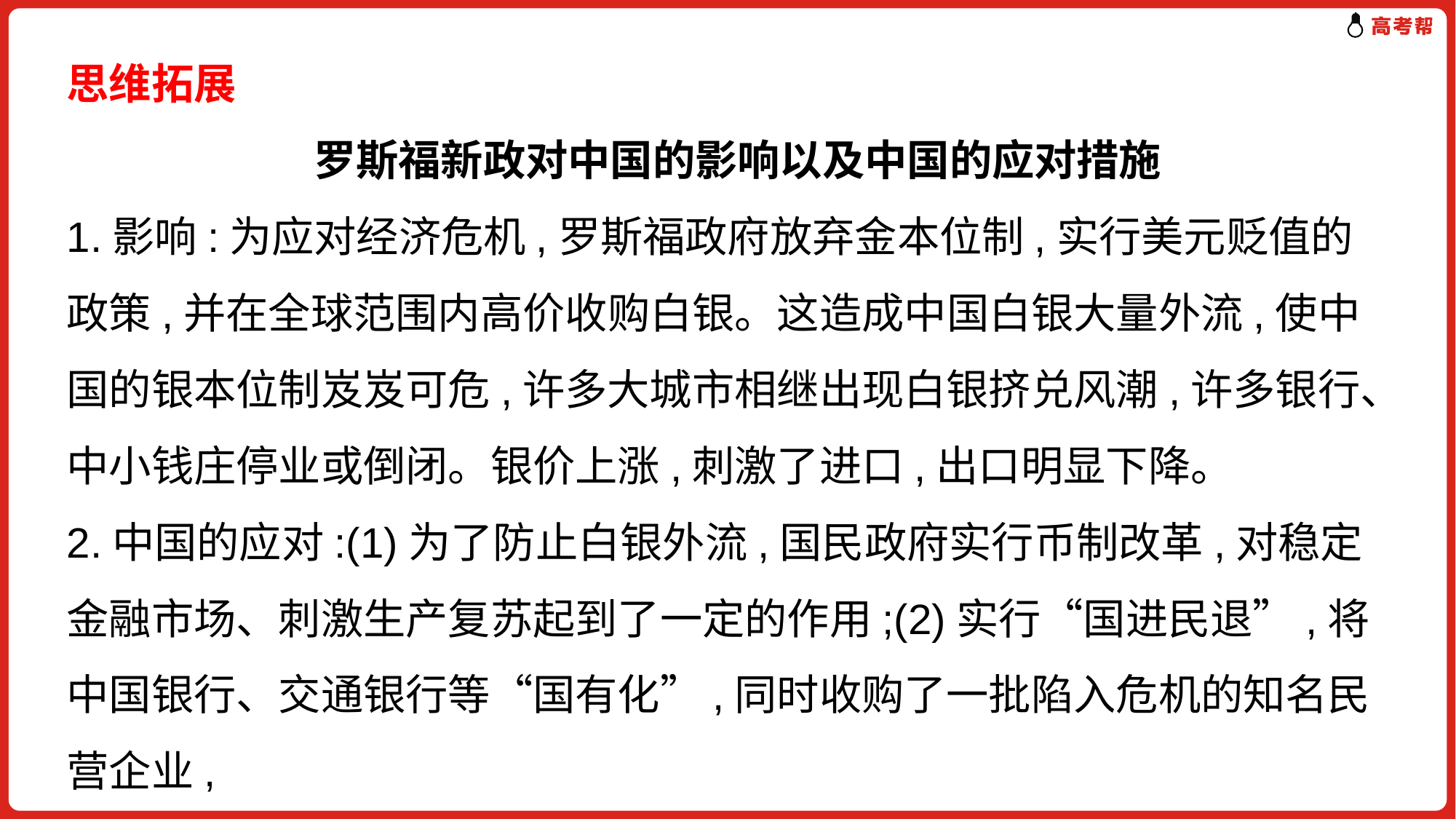

思维拓展
 罗斯福新政对中国的影响以及中国的应对措施
1.影响:为应对经济危机,罗斯福政府放弃金本位制,实行美元贬值的政策,并在全球范围内高价收购白银。这造成中国白银大量外流,使中国的银本位制岌岌可危,许多大城市相继出现白银挤兑风潮,许多银行、中小钱庄停业或倒闭。银价上涨,刺激了进口,出口明显下降。
2.中国的应对:(1)为了防止白银外流,国民政府实行币制改革,对稳定金融市场、刺激生产复苏起到了一定的作用;(2)实行“国进民退”,将中国银行、交通银行等“国有化”,同时收购了一批陷入危机的知名民营企业,